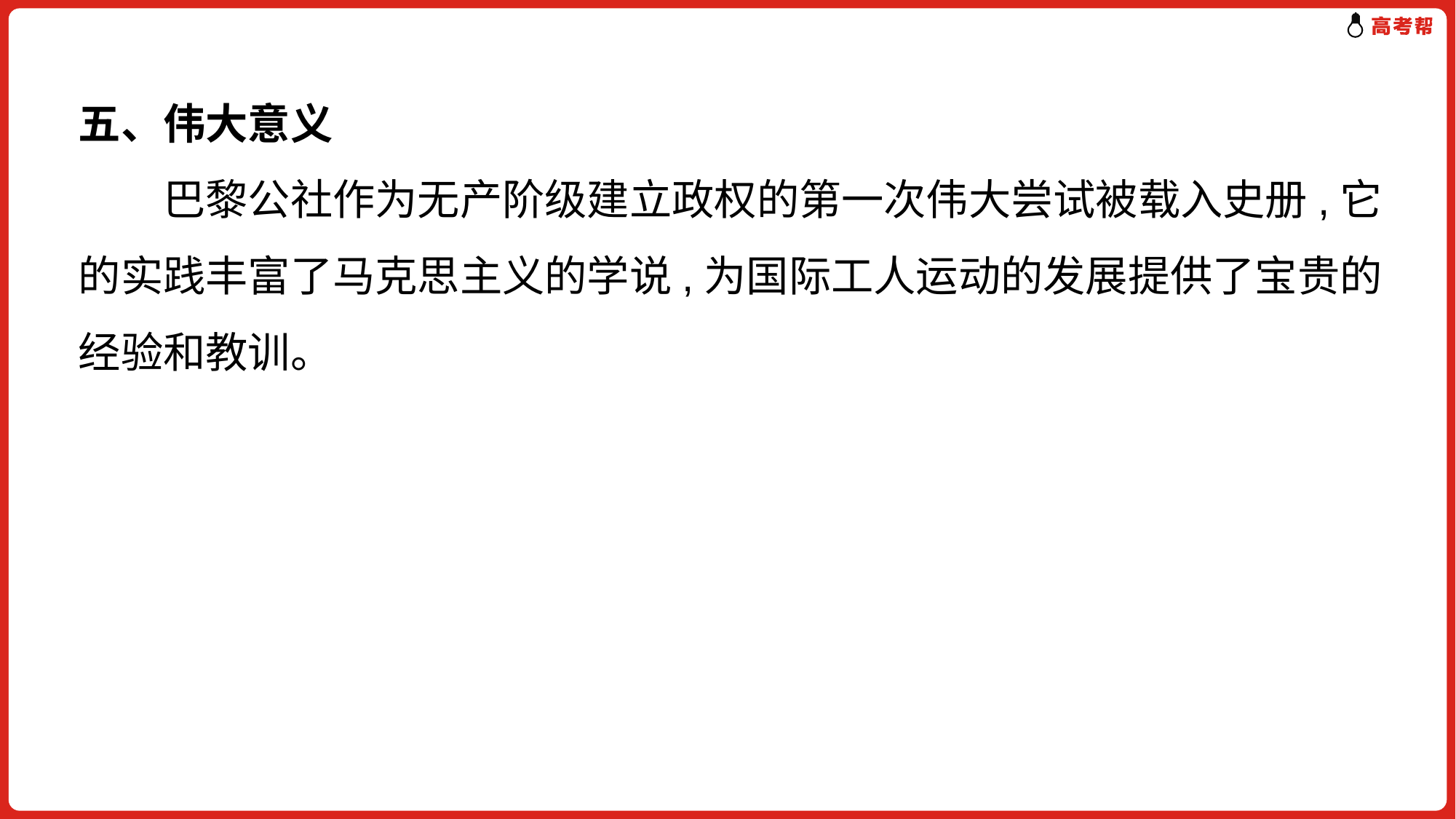

五、伟大意义
　　巴黎公社作为无产阶级建立政权的第一次伟大尝试被载入史册,它的实践丰富了马克思主义的学说,为国际工人运动的发展提供了宝贵的经验和教训。